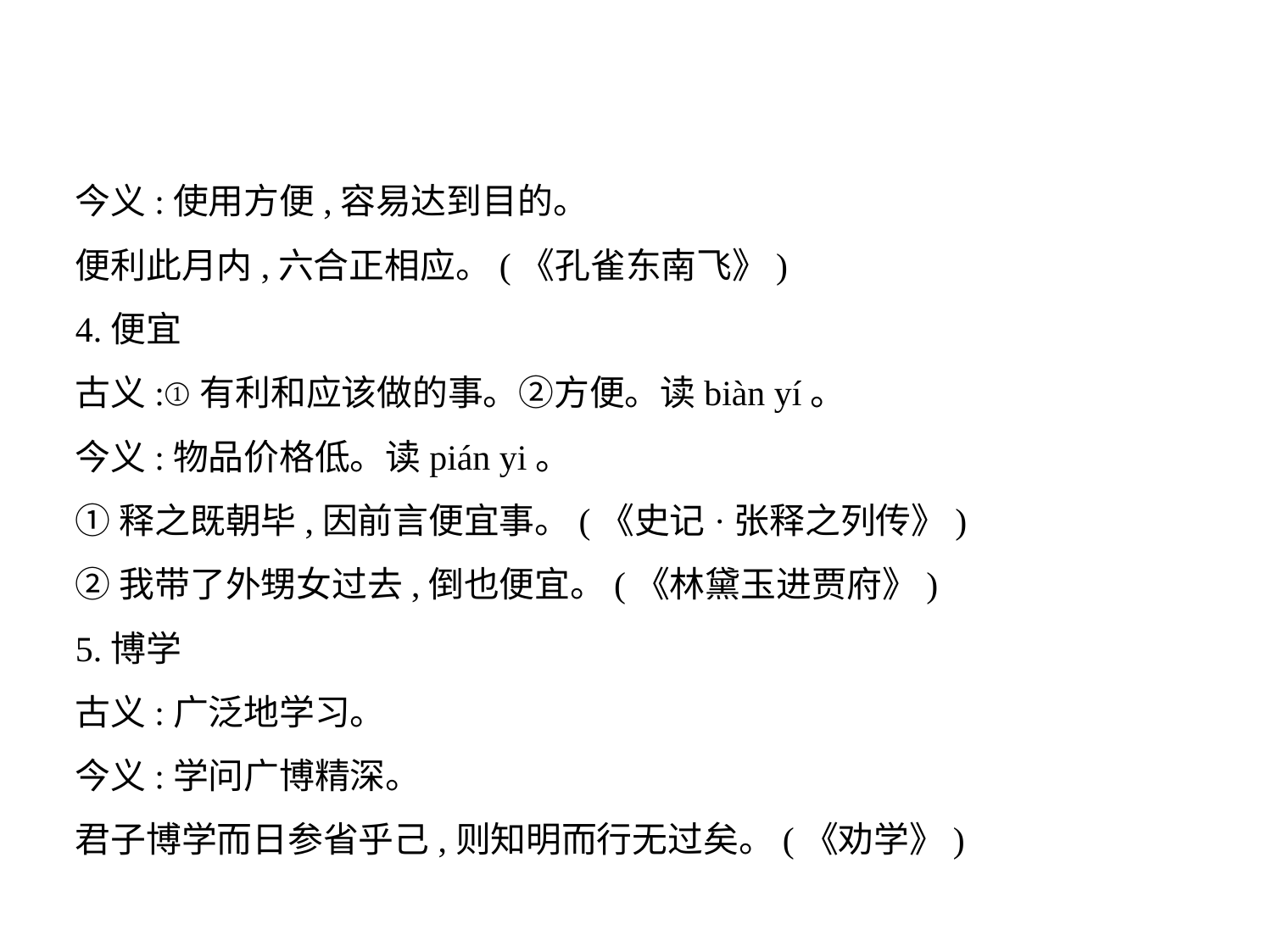

今义:使用方便,容易达到目的。
便利此月内,六合正相应。(《孔雀东南飞》)
4.便宜
古义:①有利和应该做的事。②方便。读biàn yí。
今义:物品价格低。读pián yi。
①释之既朝毕,因前言便宜事。(《史记·张释之列传》)
②我带了外甥女过去,倒也便宜。(《林黛玉进贾府》)
5.博学
古义:广泛地学习。
今义:学问广博精深。
君子博学而日参省乎己,则知明而行无过矣。(《劝学》)